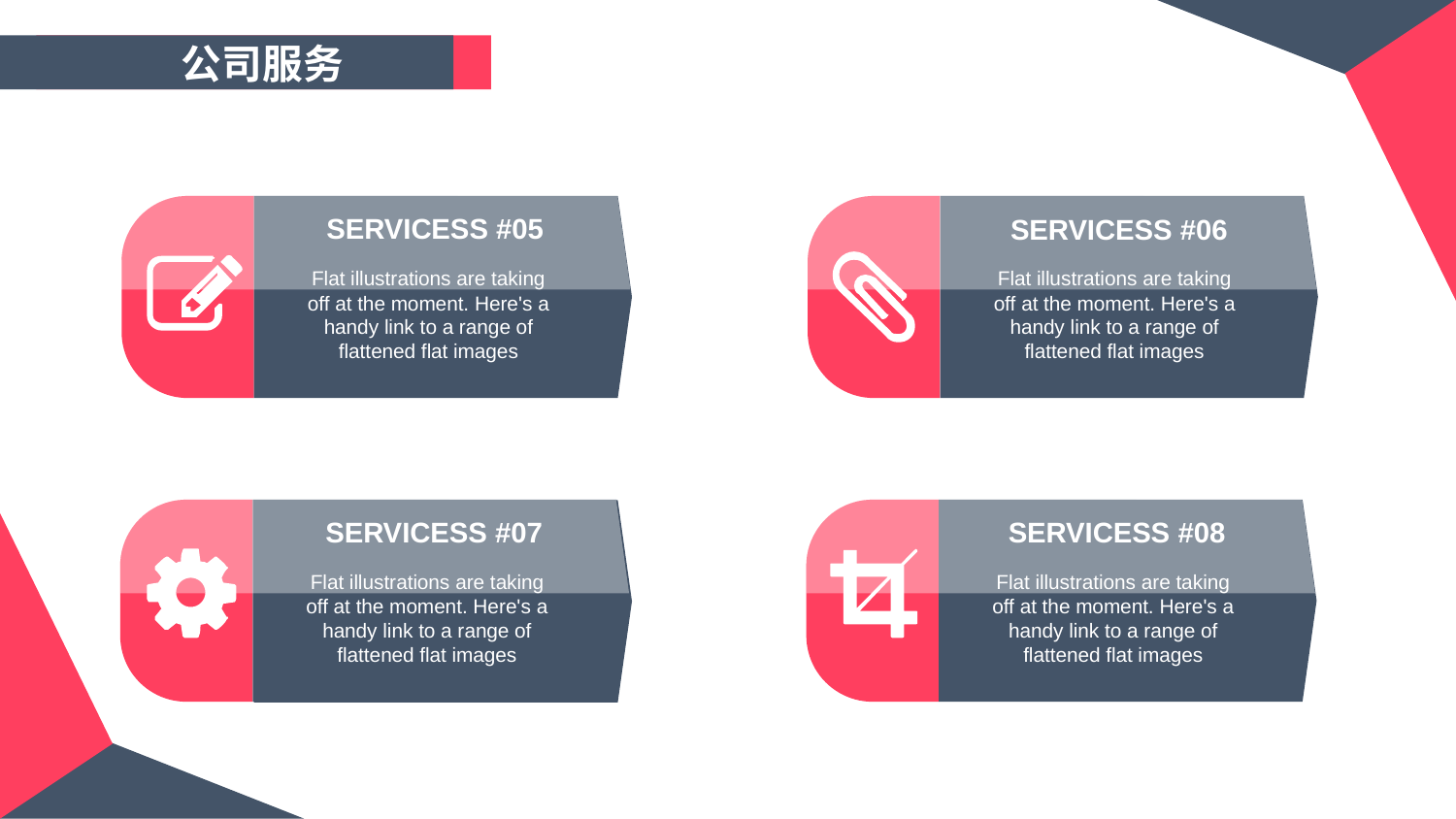

公司服务

SERVICESS #05
SERVICESS #06
Flat illustrations are taking off at the moment. Here's a handy link to a range of flattened flat images
Flat illustrations are taking off at the moment. Here's a handy link to a range of flattened flat images

SERVICESS #07
SERVICESS #08

Flat illustrations are taking off at the moment. Here's a handy link to a range of flattened flat images
Flat illustrations are taking off at the moment. Here's a handy link to a range of flattened flat images